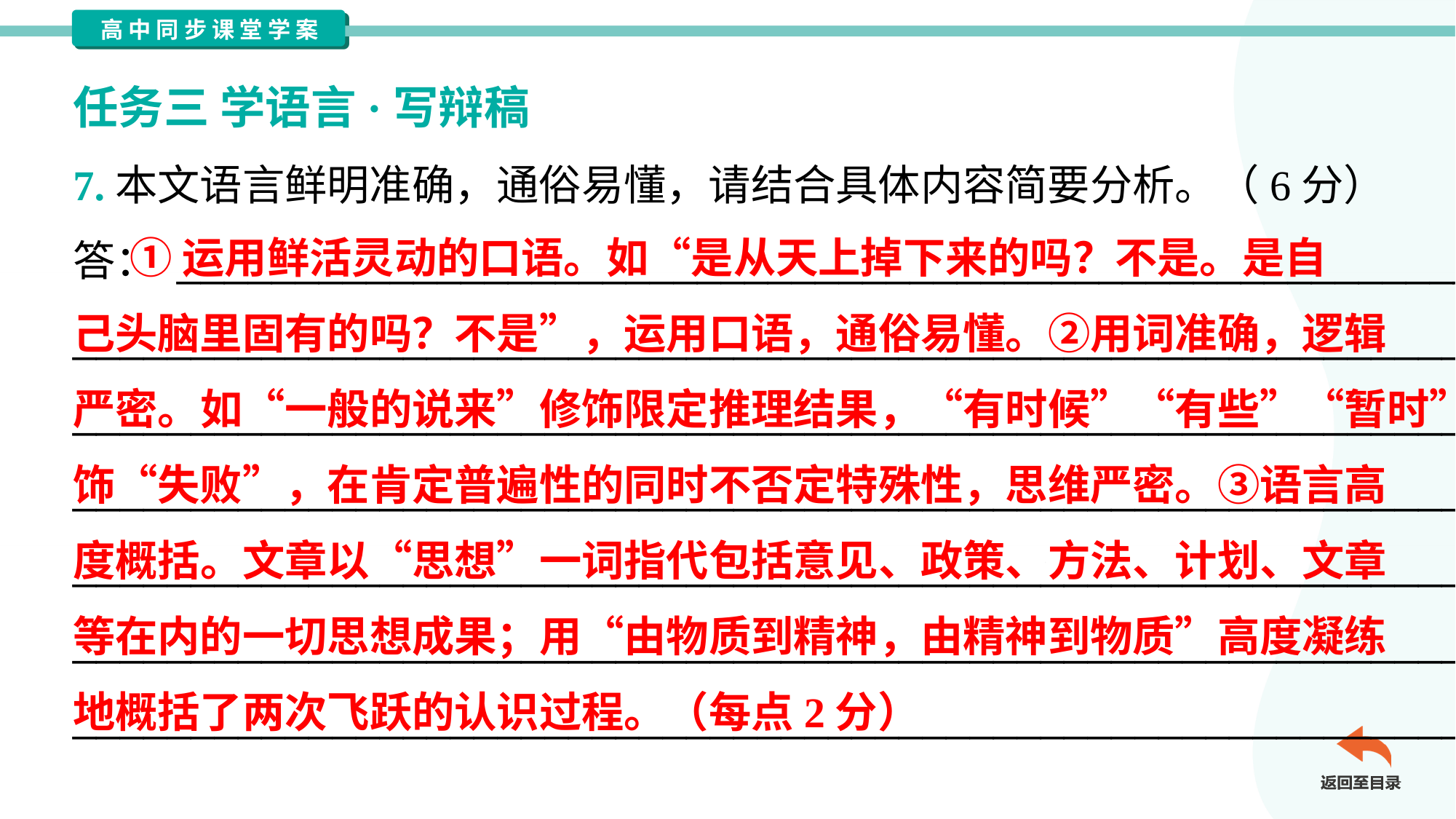

任务三 学语言·写辩稿
7.本文语言鲜明准确，通俗易懂，请结合具体内容简要分析。（6分）
答： ________________________________________________________
_____________________________________________________________
_____________________________________________________________
_____________________________________________________________
_____________________________________________________________
_____________________________________________________________
_____________________________________________________________
      ①运用鲜活灵动的口语。如“是从天上掉下来的吗？不是。是自
己头脑里固有的吗？不是”，运用口语，通俗易懂。②用词准确，逻辑
严密。如“一般的说来”修饰限定推理结果，“有时候”“有些”“暂时”修
饰“失败”，在肯定普遍性的同时不否定特殊性，思维严密。③语言高
度概括。文章以“思想”一词指代包括意见、政策、方法、计划、文章
等在内的一切思想成果；用“由物质到精神，由精神到物质”高度凝练
地概括了两次飞跃的认识过程。（每点2分）